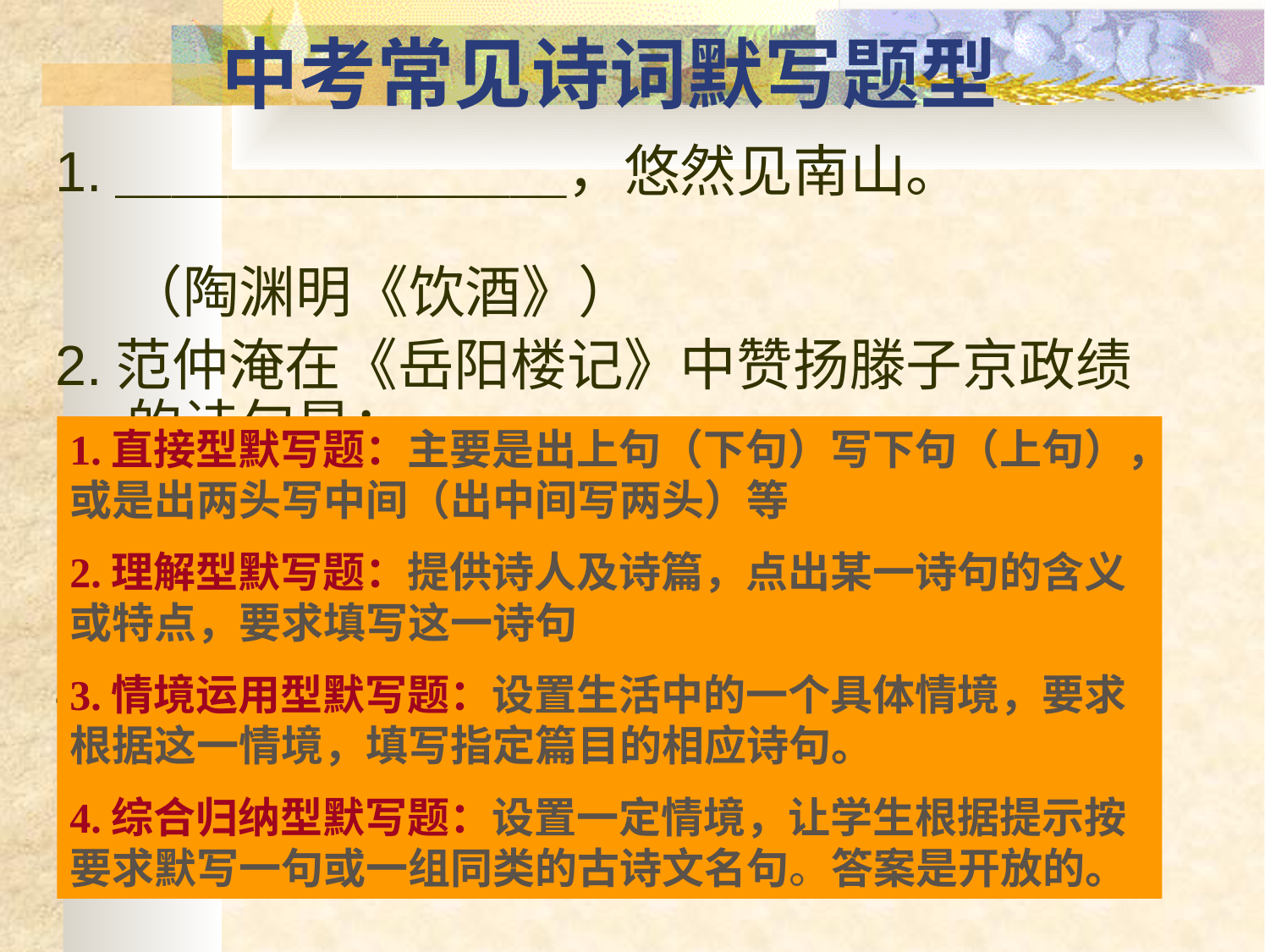

# 中考常见诗词默写题型
1.＿＿＿＿＿＿＿＿，悠然见南山。                                                                                              （陶渊明《饮酒》）
2.范仲淹在《岳阳楼记》中赞扬滕子京政绩的诗句是： ＿＿＿＿＿，＿＿＿＿＿。
3.怀才不遇的人常感叹： ＿＿＿＿＿＿，＿＿＿＿＿＿。（用《马说》中的句子回答）
4.中国古代诗词中，描写“花”、“鸟”的句子很多，请写出连续的两句： ＿＿＿＿＿＿，＿＿＿＿＿＿。
1.直接型默写题：主要是出上句（下句）写下句（上句），或是出两头写中间（出中间写两头）等
2.理解型默写题：提供诗人及诗篇，点出某一诗句的含义或特点，要求填写这一诗句
3.情境运用型默写题：设置生活中的一个具体情境，要求根据这一情境，填写指定篇目的相应诗句。
4.综合归纳型默写题：设置一定情境，让学生根据提示按要求默写一句或一组同类的古诗文名句。答案是开放的。